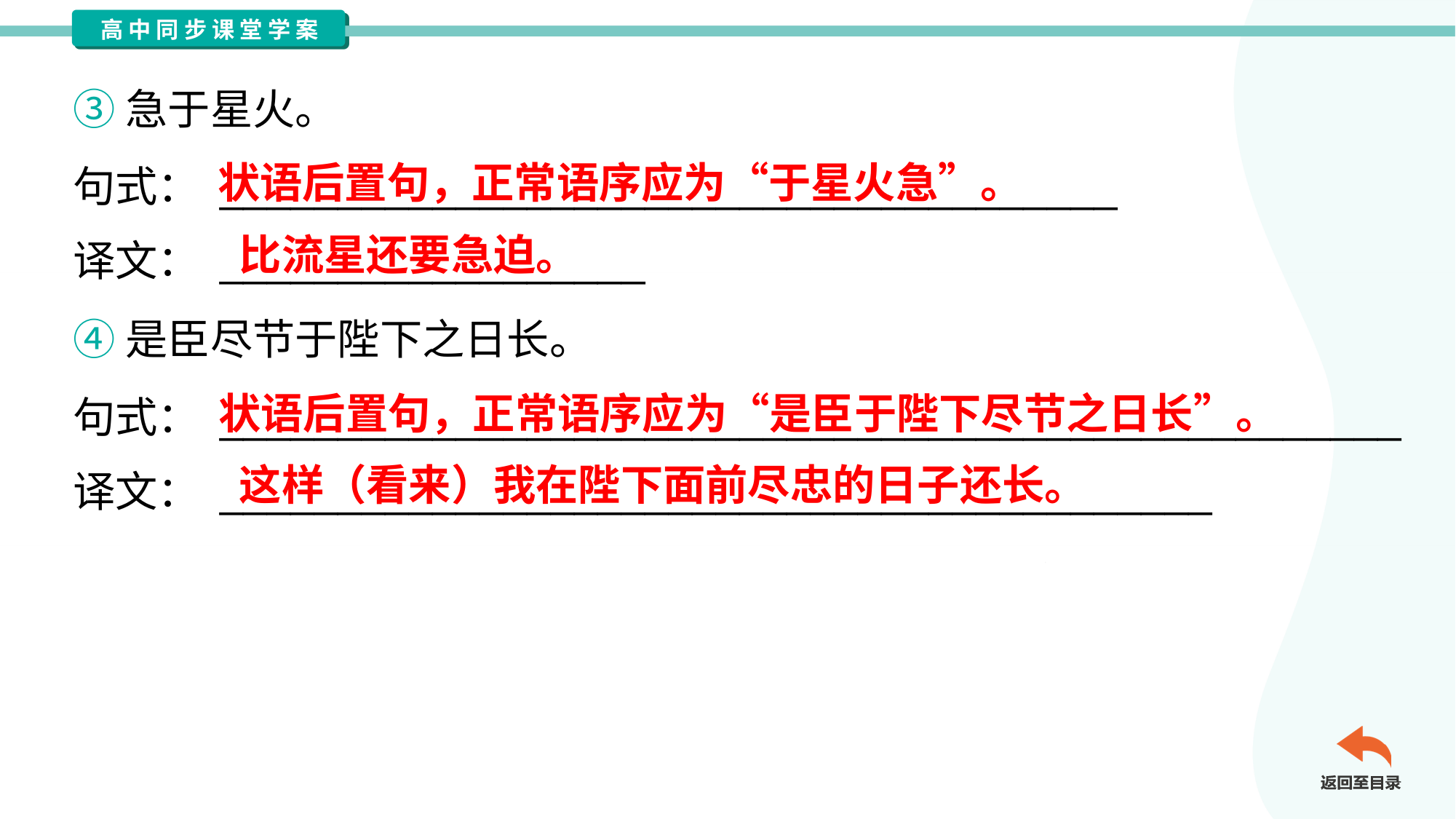

③急于星火。
句式： ______________________________________
译文： __________________
状语后置句，正常语序应为“于星火急”。
比流星还要急迫。
④是臣尽节于陛下之日长。
句式： __________________________________________________
译文： __________________________________________
状语后置句，正常语序应为“是臣于陛下尽节之日长”。
这样（看来）我在陛下面前尽忠的日子还长。